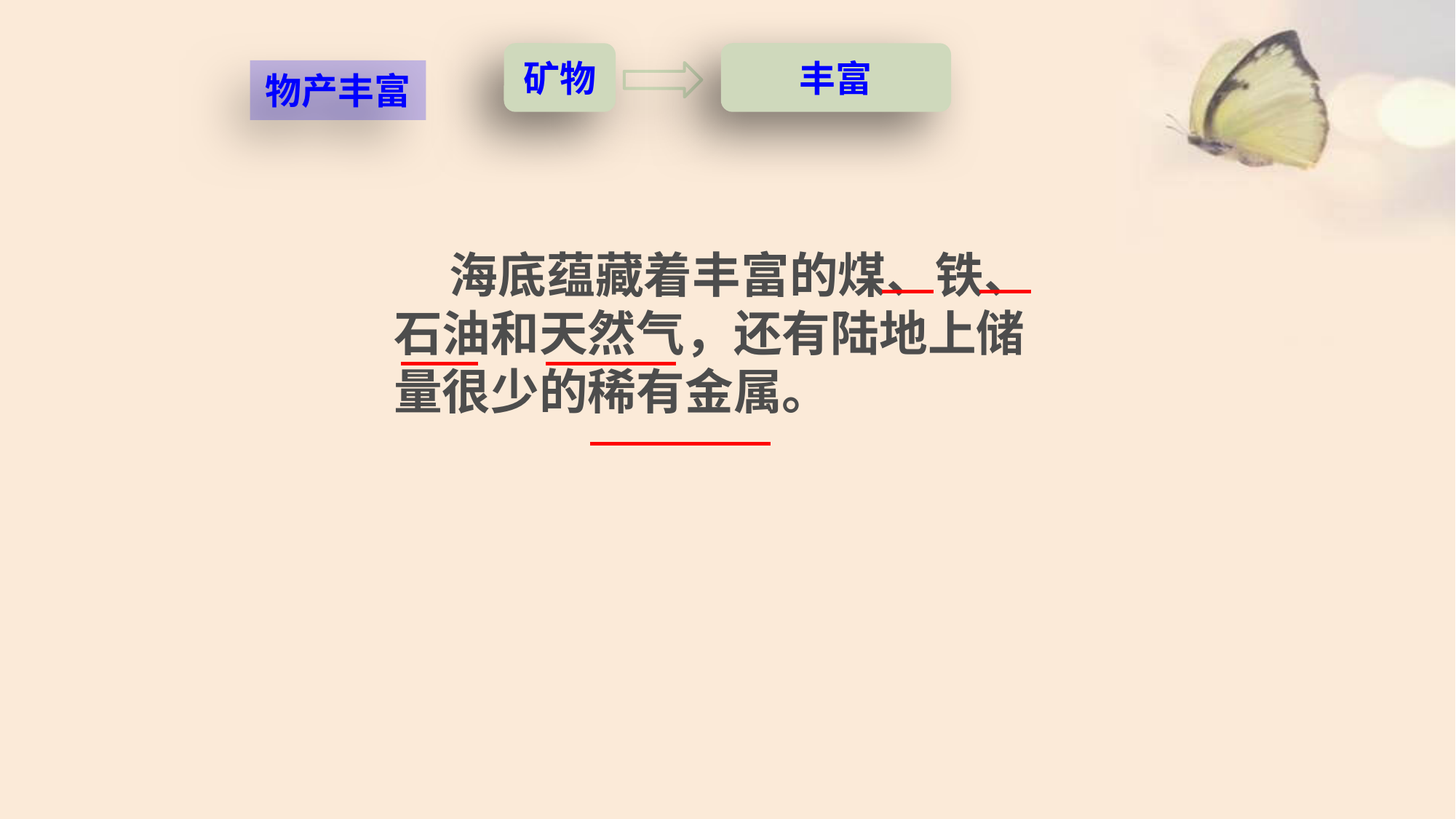

矿物
丰富
物产丰富

    海底蕴藏着丰富的煤、铁、石油和天然气，还有陆地上储量很少的稀有金属。